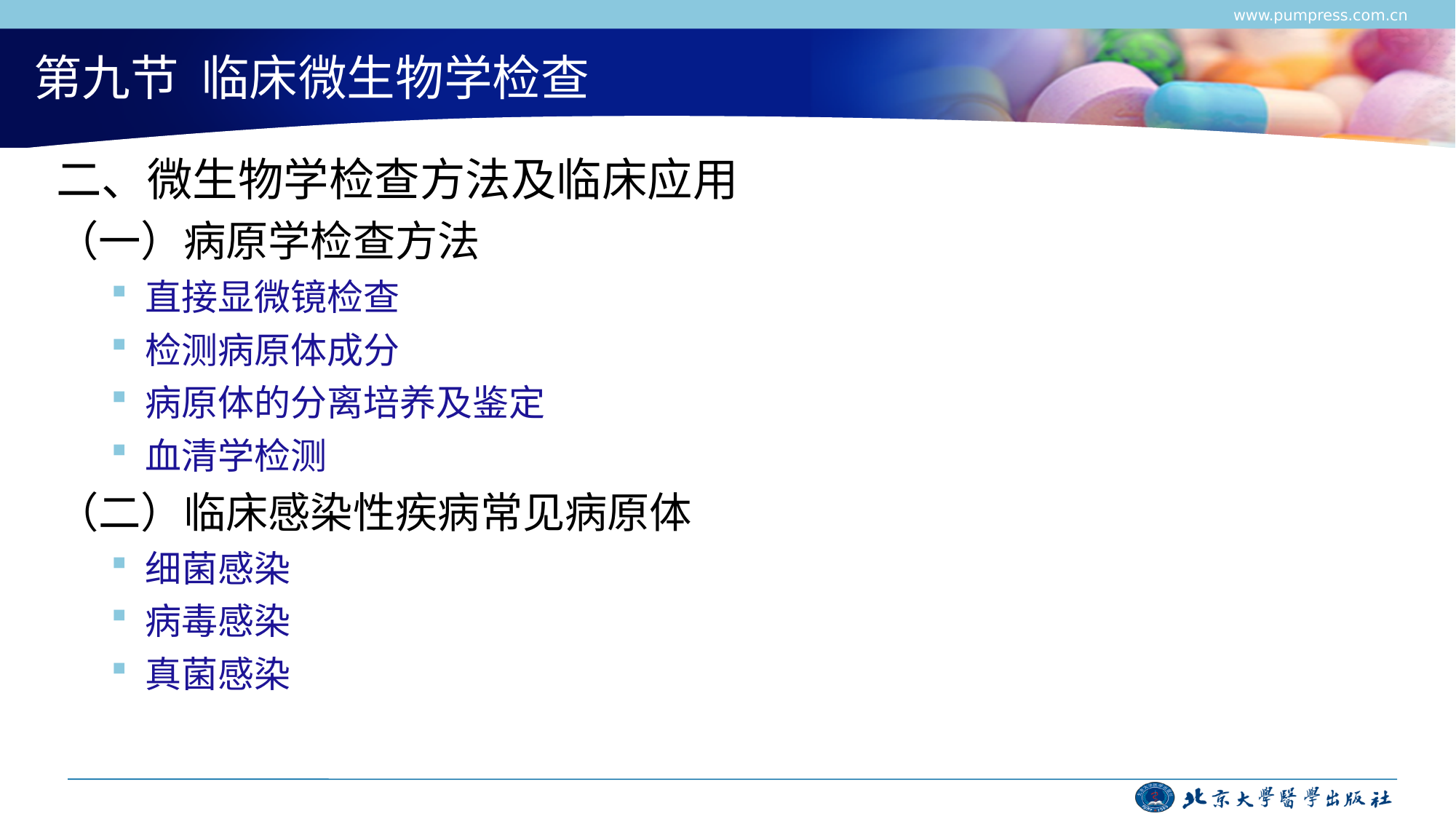

www.pumpress.com.cn
# 第九节  临床微生物学检查
二、微生物学检查方法及临床应用
（一）病原学检查方法
直接显微镜检查
检测病原体成分
病原体的分离培养及鉴定
血清学检测
（二）临床感染性疾病常见病原体
细菌感染
病毒感染
真菌感染